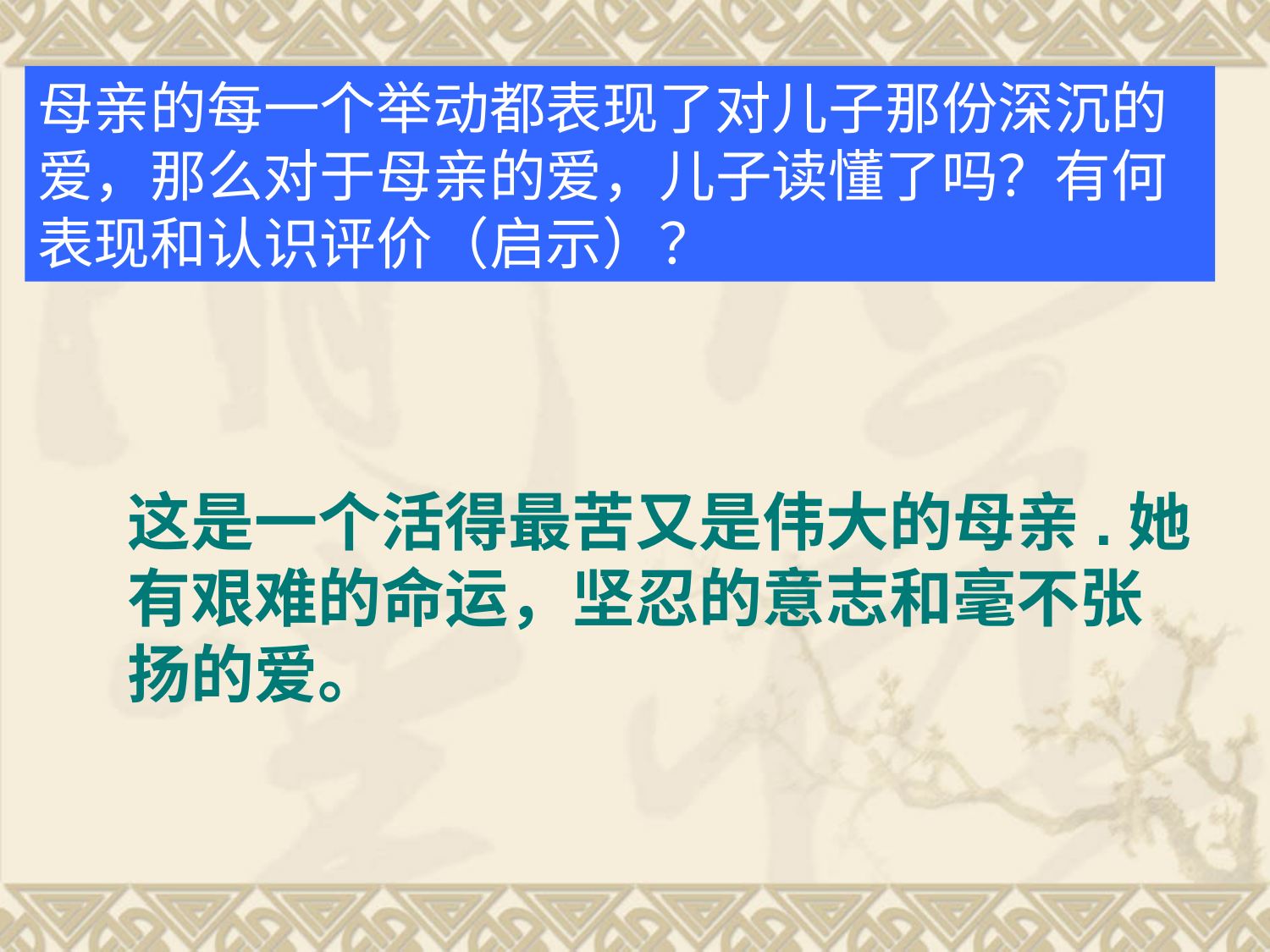

母亲的每一个举动都表现了对儿子那份深沉的爱，那么对于母亲的爱，儿子读懂了吗？有何表现和认识评价（启示）？
这是一个活得最苦又是伟大的母亲.她有艰难的命运，坚忍的意志和毫不张扬的爱。